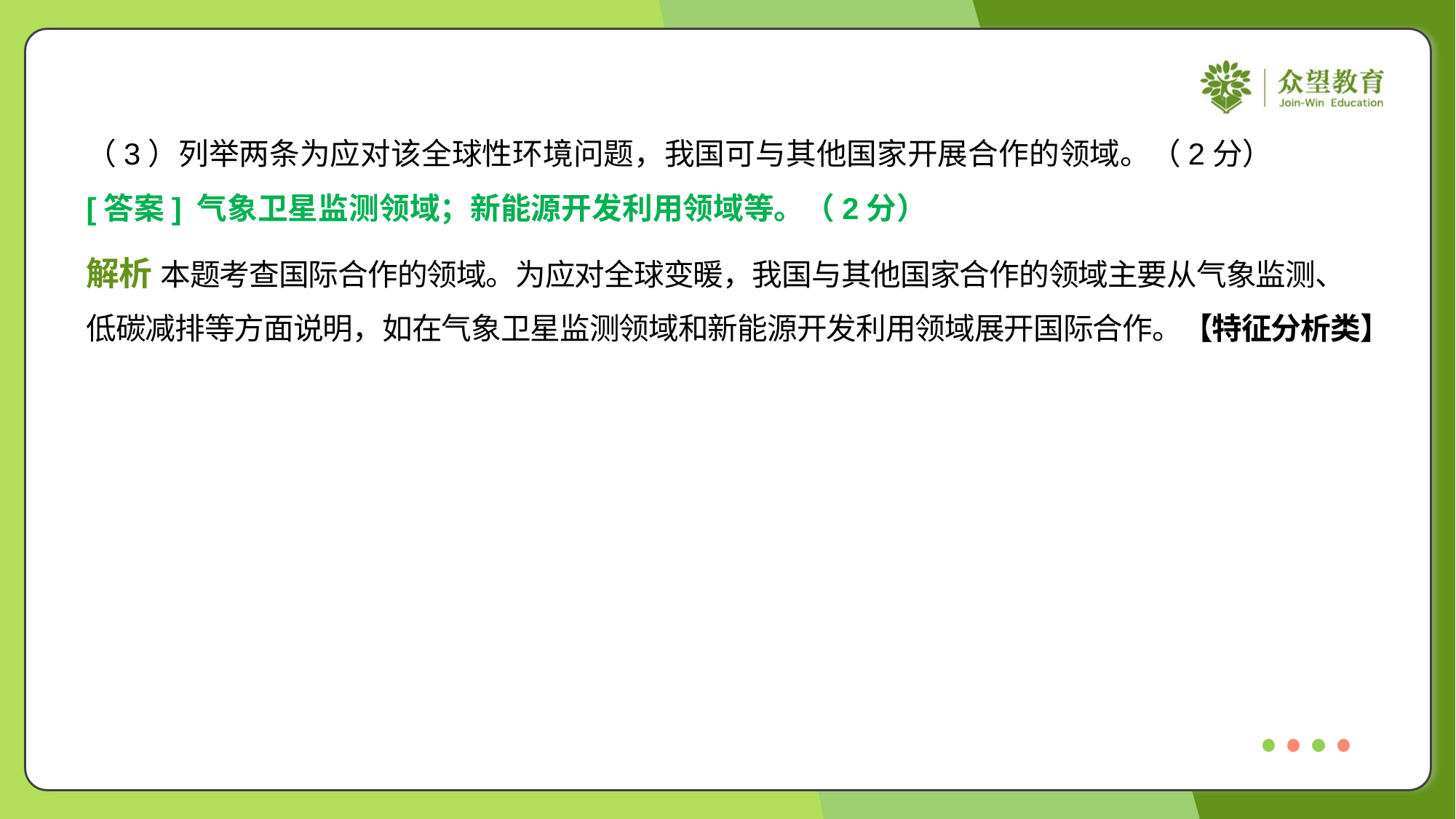

（3）列举两条为应对该全球性环境问题，我国可与其他国家开展合作的领域。（2分）
[答案] 气象卫星监测领域；新能源开发利用领域等。（2分）
解析 本题考查国际合作的领域。为应对全球变暖，我国与其他国家合作的领域主要从气象监测、
低碳减排等方面说明，如在气象卫星监测领域和新能源开发利用领域展开国际合作。【特征分析类】